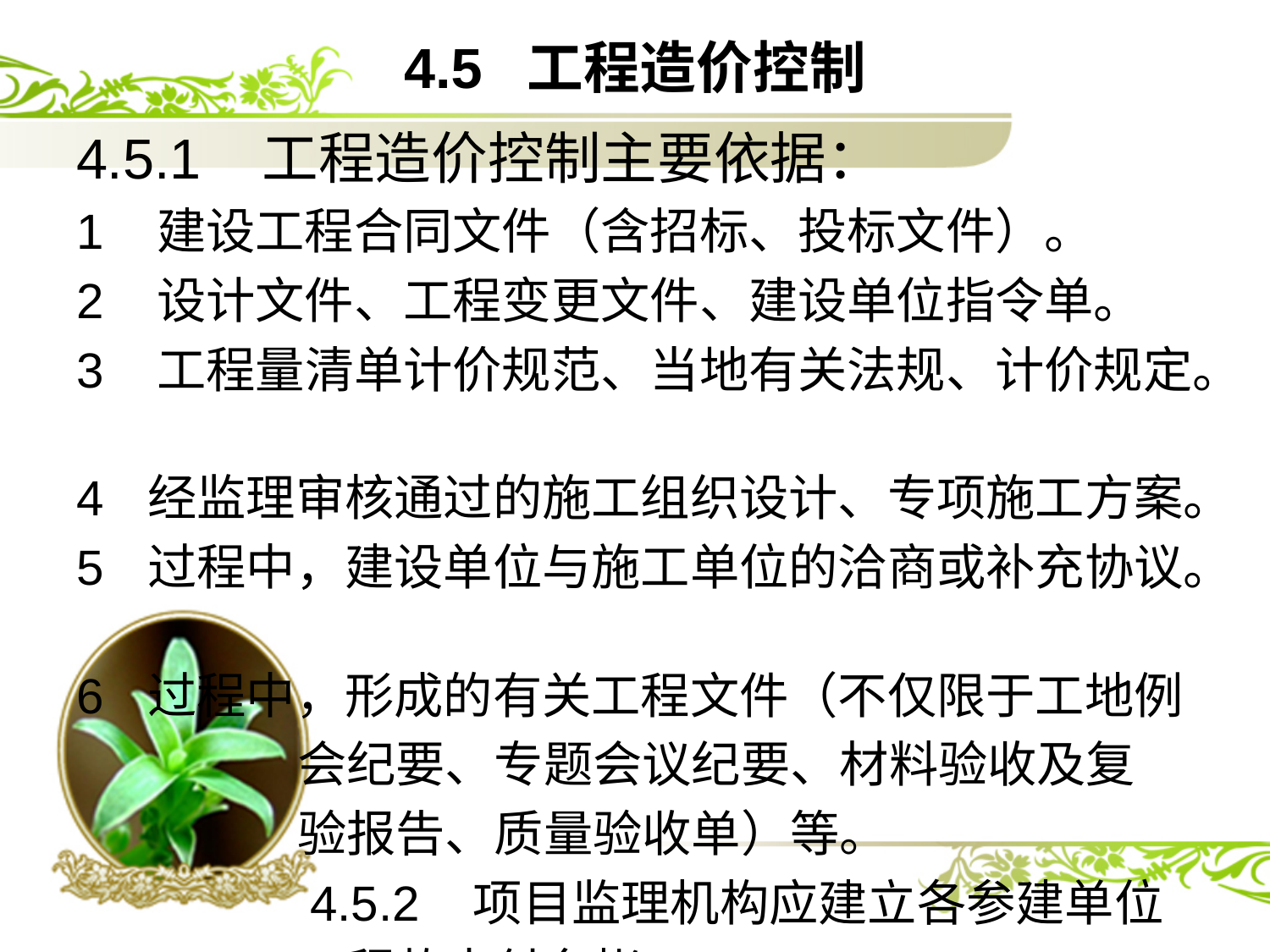

# 4.5  工程造价控制
4.5.1   工程造价控制主要依据：
1   建设工程合同文件（含招标、投标文件）。
2   设计文件、工程变更文件、建设单位指令单。
3   工程量清单计价规范、当地有关法规、计价规定。
经监理审核通过的施工组织设计、专项施工方案。
过程中，建设单位与施工单位的洽商或补充协议。
过程中，形成的有关工程文件（不仅限于工地例
                   会纪要、专题会议纪要、材料验收及复
                   验报告、质量验收单）等。
                 4.5.2   项目监理机构应建立各参建单位
                   工程款支付台帐。